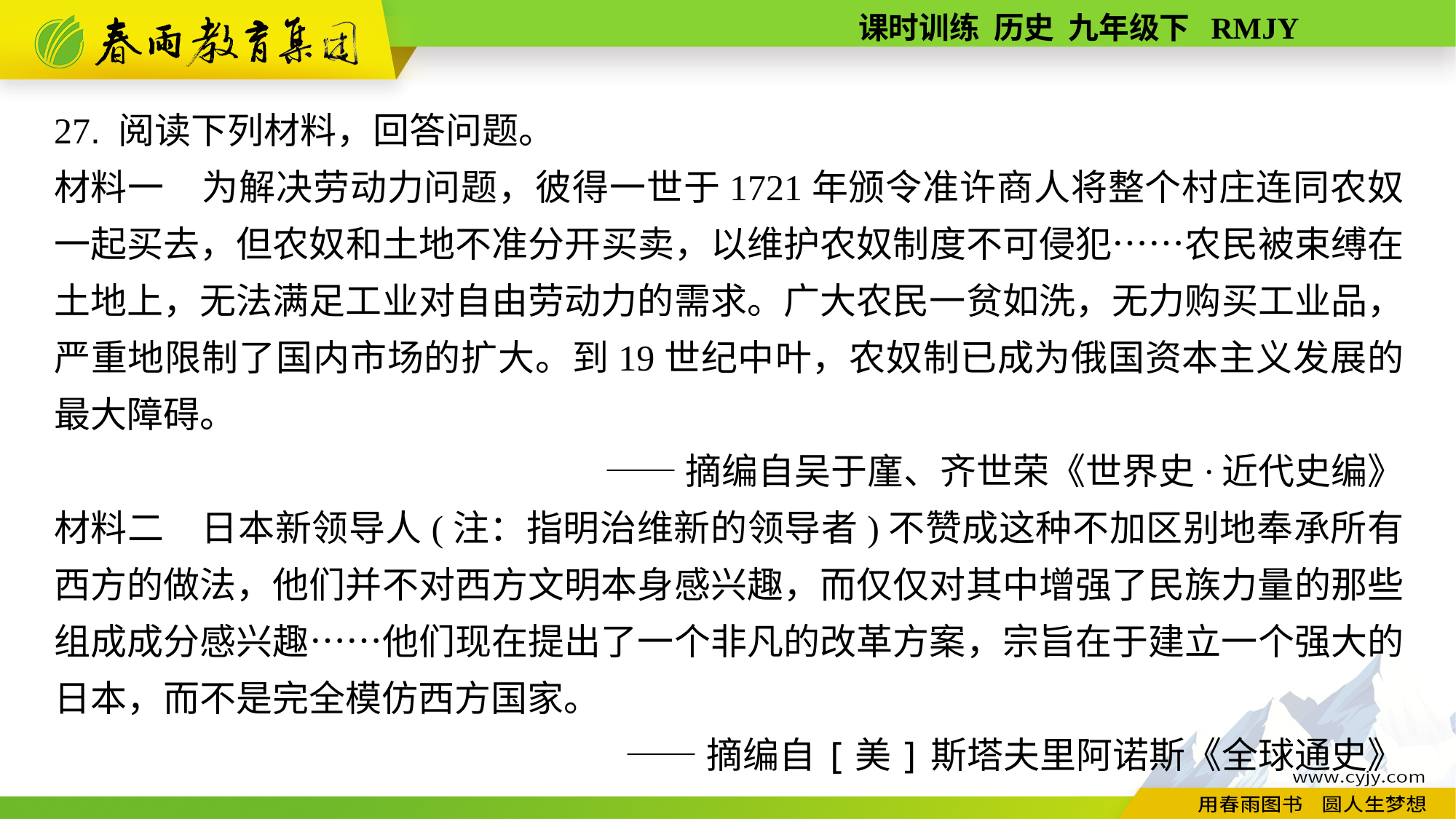

27. 阅读下列材料，回答问题。
材料一　为解决劳动力问题，彼得一世于1721年颁令准许商人将整个村庄连同农奴一起买去，但农奴和土地不准分开买卖，以维护农奴制度不可侵犯……农民被束缚在土地上，无法满足工业对自由劳动力的需求。广大农民一贫如洗，无力购买工业品，严重地限制了国内市场的扩大。到19世纪中叶，农奴制已成为俄国资本主义发展的最大障碍。
——摘编自吴于廑、齐世荣《世界史·近代史编》
材料二　日本新领导人(注：指明治维新的领导者)不赞成这种不加区别地奉承所有西方的做法，他们并不对西方文明本身感兴趣，而仅仅对其中增强了民族力量的那些组成成分感兴趣……他们现在提出了一个非凡的改革方案，宗旨在于建立一个强大的日本，而不是完全模仿西方国家。
——摘编自[美]斯塔夫里阿诺斯《全球通史》